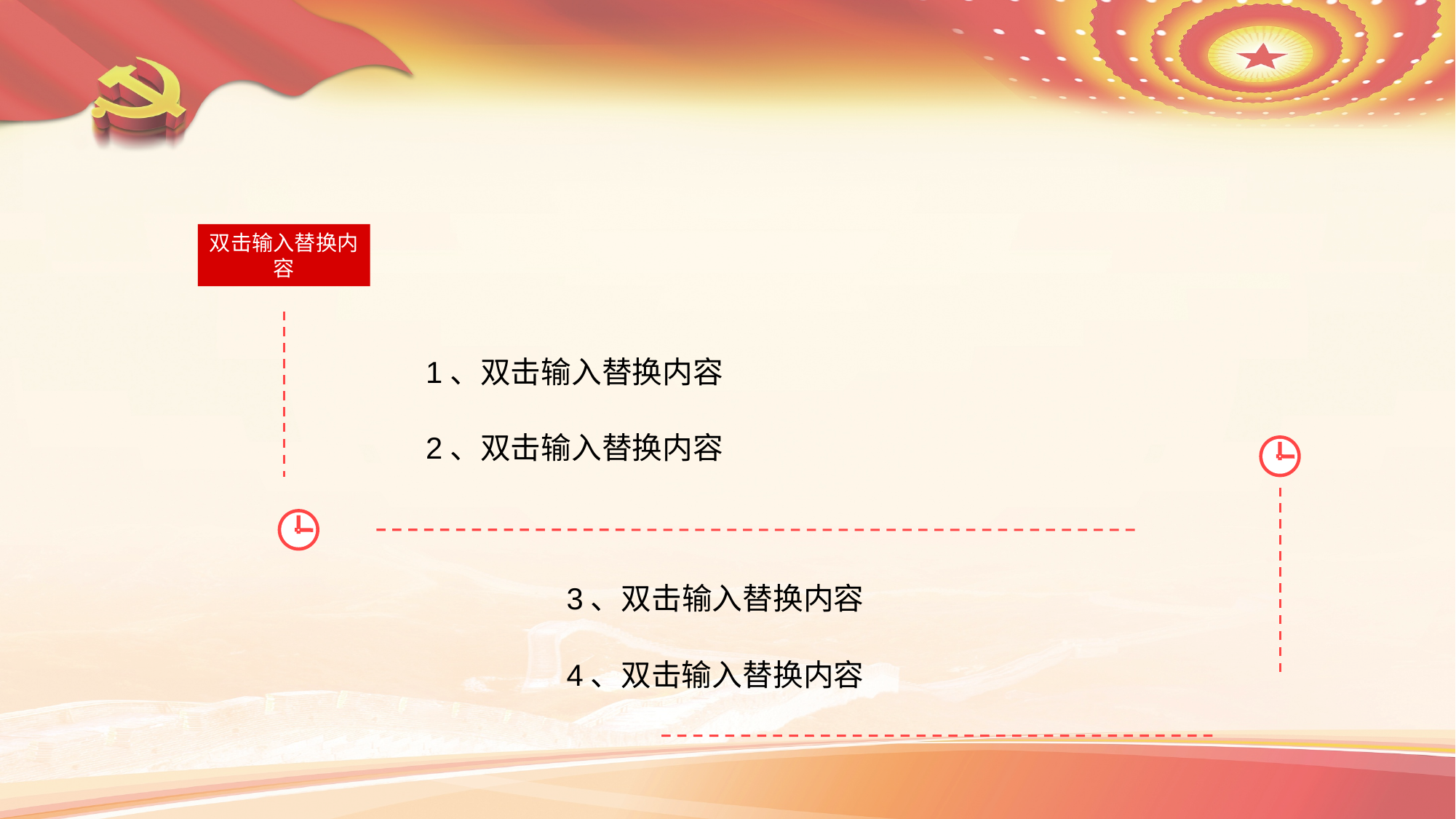

双击输入替换内容

1、双击输入替换内容
2、双击输入替换内容

3、双击输入替换内容
4、双击输入替换内容